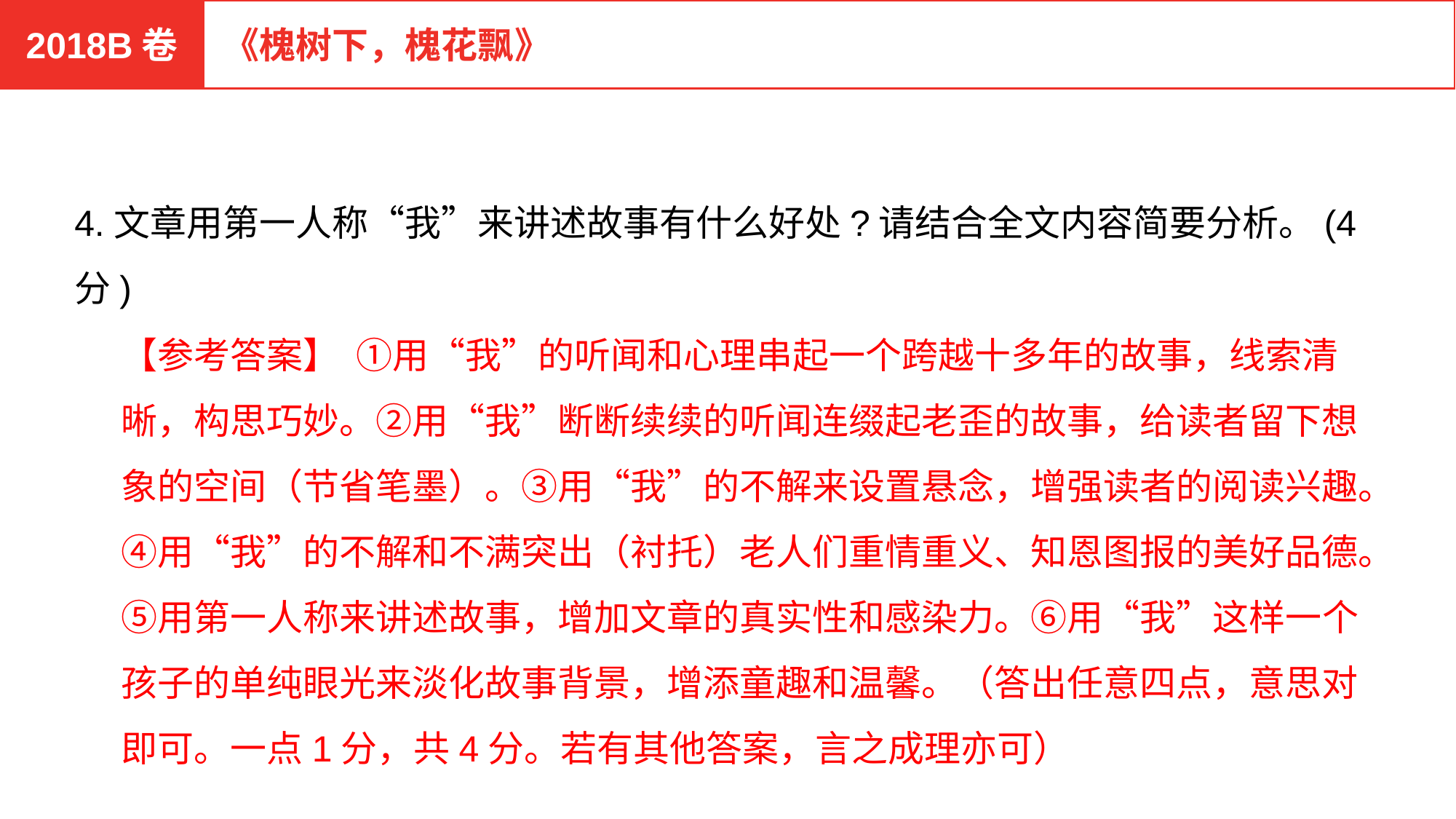

2018B卷
《槐树下，槐花飘》
4.文章用第一人称“我”来讲述故事有什么好处?请结合全文内容简要分析。(4分)
【参考答案】  ①用“我”的听闻和心理串起一个跨越十多年的故事，线索清晰，构思巧妙。②用“我”断断续续的听闻连缀起老歪的故事，给读者留下想象的空间（节省笔墨）。③用“我”的不解来设置悬念，增强读者的阅读兴趣。④用“我”的不解和不满突出（衬托）老人们重情重义、知恩图报的美好品德。⑤用第一人称来讲述故事，增加文章的真实性和感染力。⑥用“我”这样一个孩子的单纯眼光来淡化故事背景，增添童趣和温馨。（答出任意四点，意思对即可。一点1分，共4分。若有其他答案，言之成理亦可）